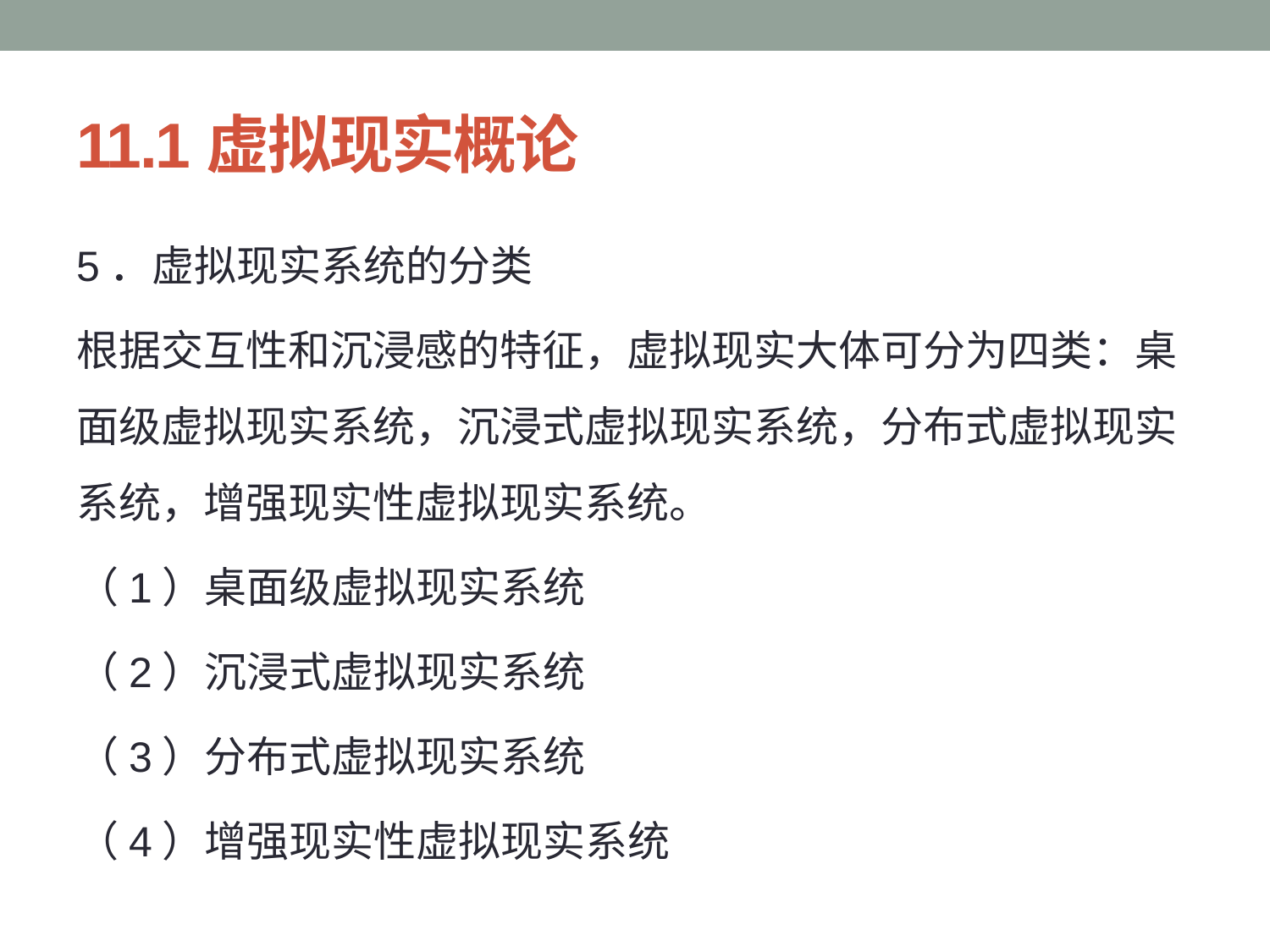

# 11.1虚拟现实概论
5．虚拟现实系统的分类
根据交互性和沉浸感的特征，虚拟现实大体可分为四类：桌面级虚拟现实系统，沉浸式虚拟现实系统，分布式虚拟现实系统，增强现实性虚拟现实系统。
（1）桌面级虚拟现实系统
（2）沉浸式虚拟现实系统
（3）分布式虚拟现实系统
（4）增强现实性虚拟现实系统